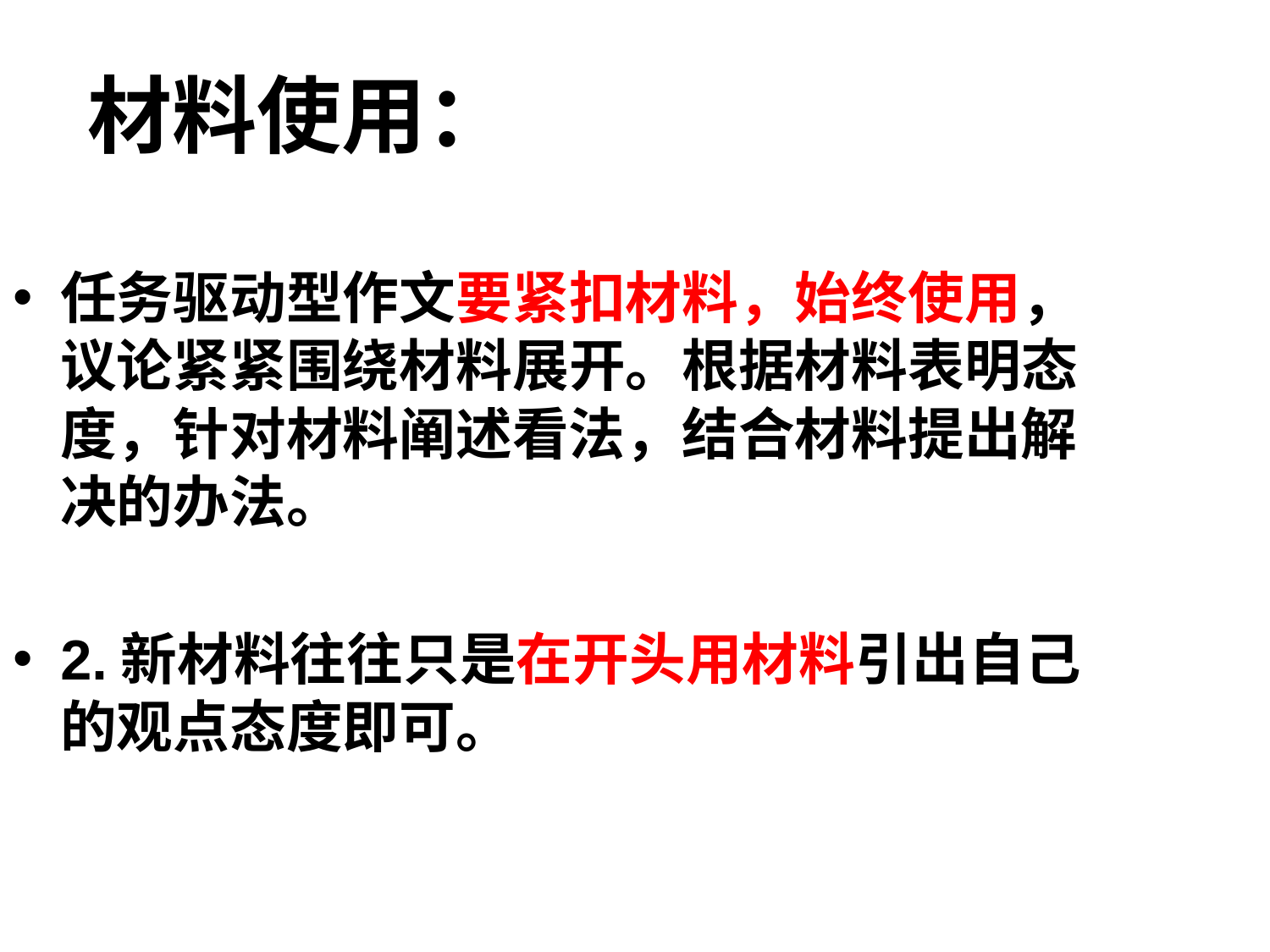

材料使用：
任务驱动型作文要紧扣材料，始终使用，议论紧紧围绕材料展开。根据材料表明态度，针对材料阐述看法，结合材料提出解决的办法。

2.新材料往往只是在开头用材料引出自己的观点态度即可。